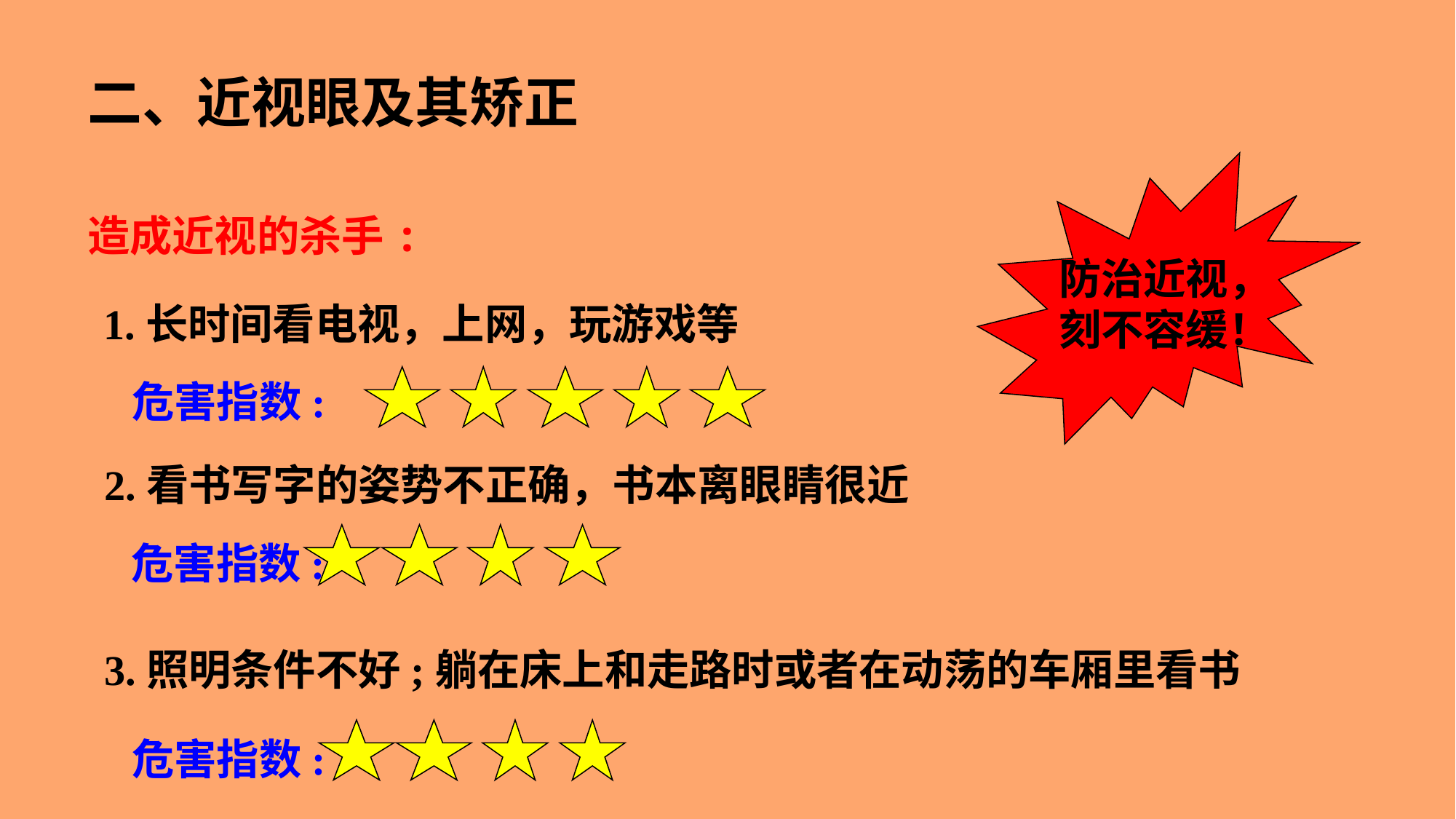

二、近视眼及其矫正
 防治近视，
 刻不容缓！
造成近视的杀手:
1.长时间看电视，上网，玩游戏等

危害指数:
2.看书写字的姿势不正确，书本离眼睛很近

危害指数:
3.照明条件不好;躺在床上和走路时或者在动荡的车厢里看书

危害指数: